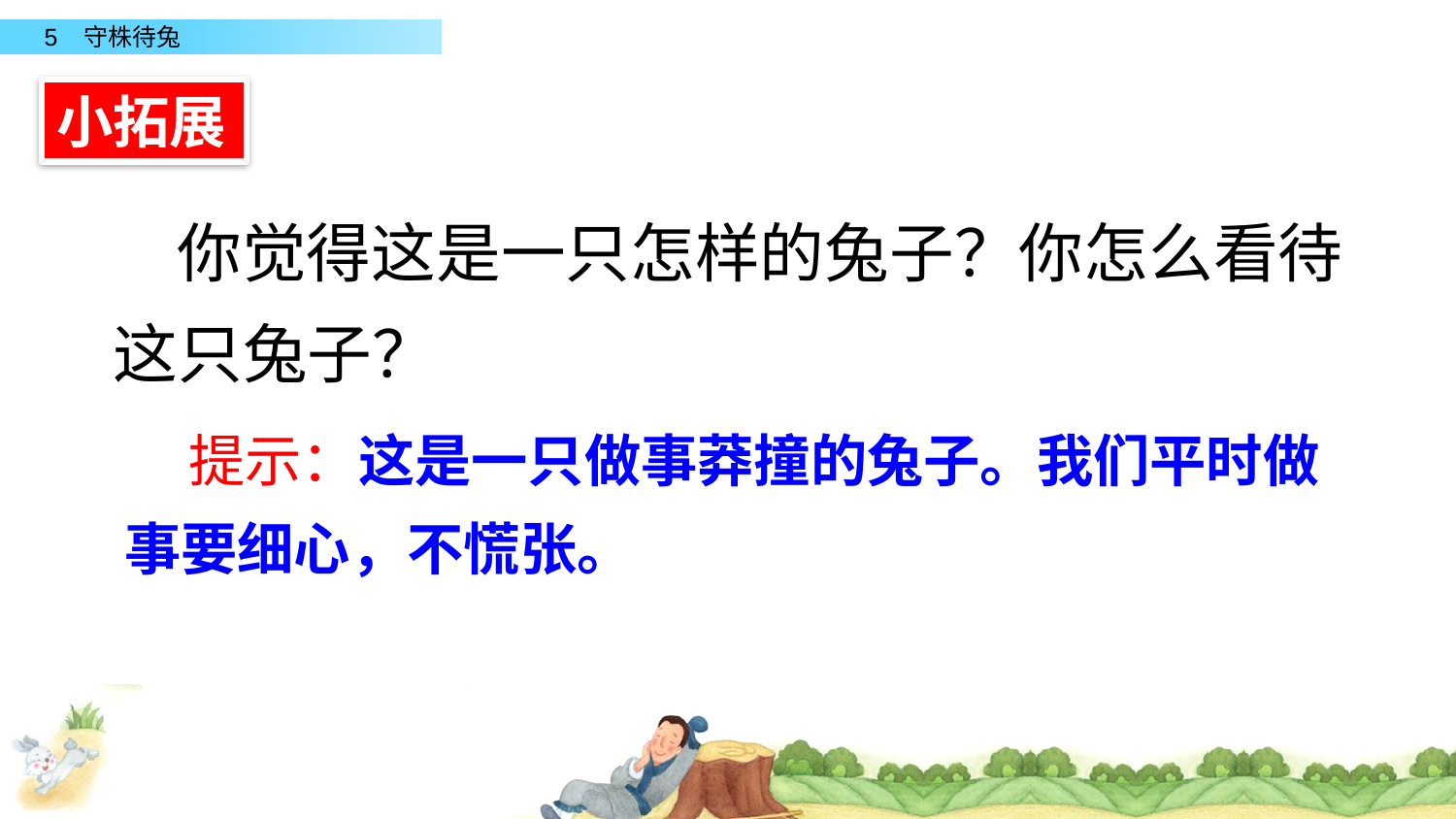

小拓展
    你觉得这是一只怎样的兔子？你怎么看待这只兔子？
    提示：这是一只做事莽撞的兔子。我们平时做事要细心，不慌张。